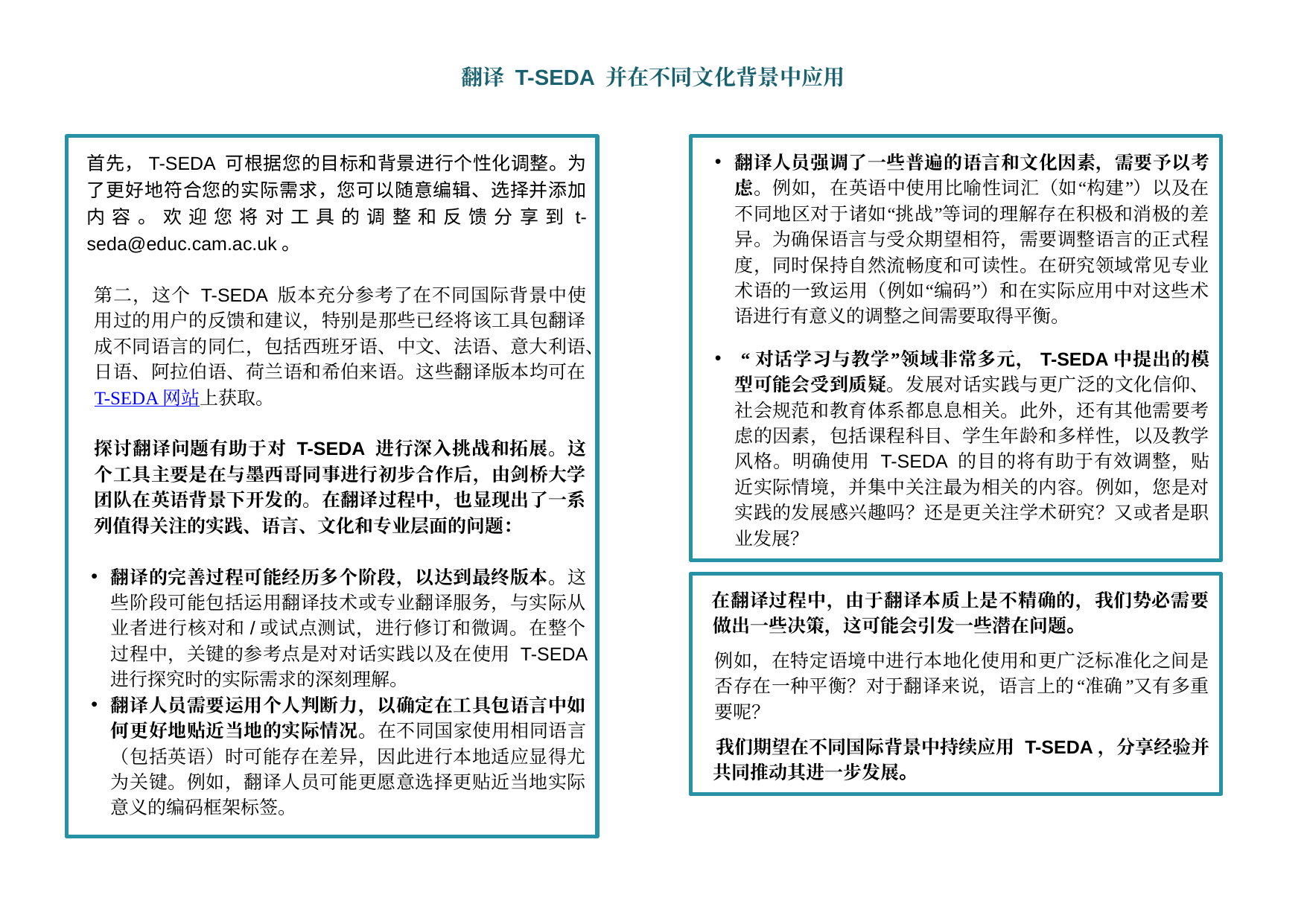

# 翻译 T-SEDA 并在不同文化背景中应用
首先，T-SEDA 可根据您的目标和背景进行个性化调整。为了更好地符合您的实际需求，您可以随意编辑、选择并添加内容。欢迎您将对工具的调整和反馈分享到t-seda@educ.cam.ac.uk。

第二，这个 T-SEDA 版本充分参考了在不同国际背景中使用过的用户的反馈和建议，特别是那些已经将该工具包翻译成不同语言的同仁，包括西班牙语、中文、法语、意大利语、日语、阿拉伯语、荷兰语和希伯来语。这些翻译版本均可在 T-SEDA 网站上获取。

探讨翻译问题有助于对 T-SEDA 进行深入挑战和拓展。这个工具主要是在与墨西哥同事进行初步合作后，由剑桥大学团队在英语背景下开发的。在翻译过程中，也显现出了一系列值得关注的实践、语言、文化和专业层面的问题：

翻译的完善过程可能经历多个阶段，以达到最终版本。这些阶段可能包括运用翻译技术或专业翻译服务，与实际从业者进行核对和/或试点测试，进行修订和微调。在整个过程中，关键的参考点是对对话实践以及在使用 T-SEDA 进行探究时的实际需求的深刻理解。
翻译人员需要运用个人判断力，以确定在工具包语言中如何更好地贴近当地的实际情况。在不同国家使用相同语言（包括英语）时可能存在差异，因此进行本地适应显得尤为关键。例如，翻译人员可能更愿意选择更贴近当地实际意义的编码框架标签。
翻译人员强调了一些普遍的语言和文化因素，需要予以考虑。例如，在英语中使用比喻性词汇（如“构建”）以及在不同地区对于诸如“挑战”等词的理解存在积极和消极的差异。为确保语言与受众期望相符，需要调整语言的正式程度，同时保持自然流畅度和可读性。在研究领域常见专业术语的一致运用（例如“编码”）和在实际应用中对这些术语进行有意义的调整之间需要取得平衡。
 “对话学习与教学”领域非常多元，T-SEDA中提出的模型可能会受到质疑。发展对话实践与更广泛的文化信仰、社会规范和教育体系都息息相关。此外，还有其他需要考虑的因素，包括课程科目、学生年龄和多样性，以及教学风格。明确使用 T-SEDA 的目的将有助于有效调整，贴近实际情境，并集中关注最为相关的内容。例如，您是对实践的发展感兴趣吗？还是更关注学术研究？又或者是职业发展？
 在翻译过程中，由于翻译本质上是不精确的，我们势必需要做出一些决策，这可能会引发一些潜在问题。
例如，在特定语境中进行本地化使用和更广泛标准化之间是否存在一种平衡？对于翻译来说，语言上的“准确”又有多重要呢？
  我们期望在不同国际背景中持续应用 T-SEDA，分享经验并共同推动其进一步发展。